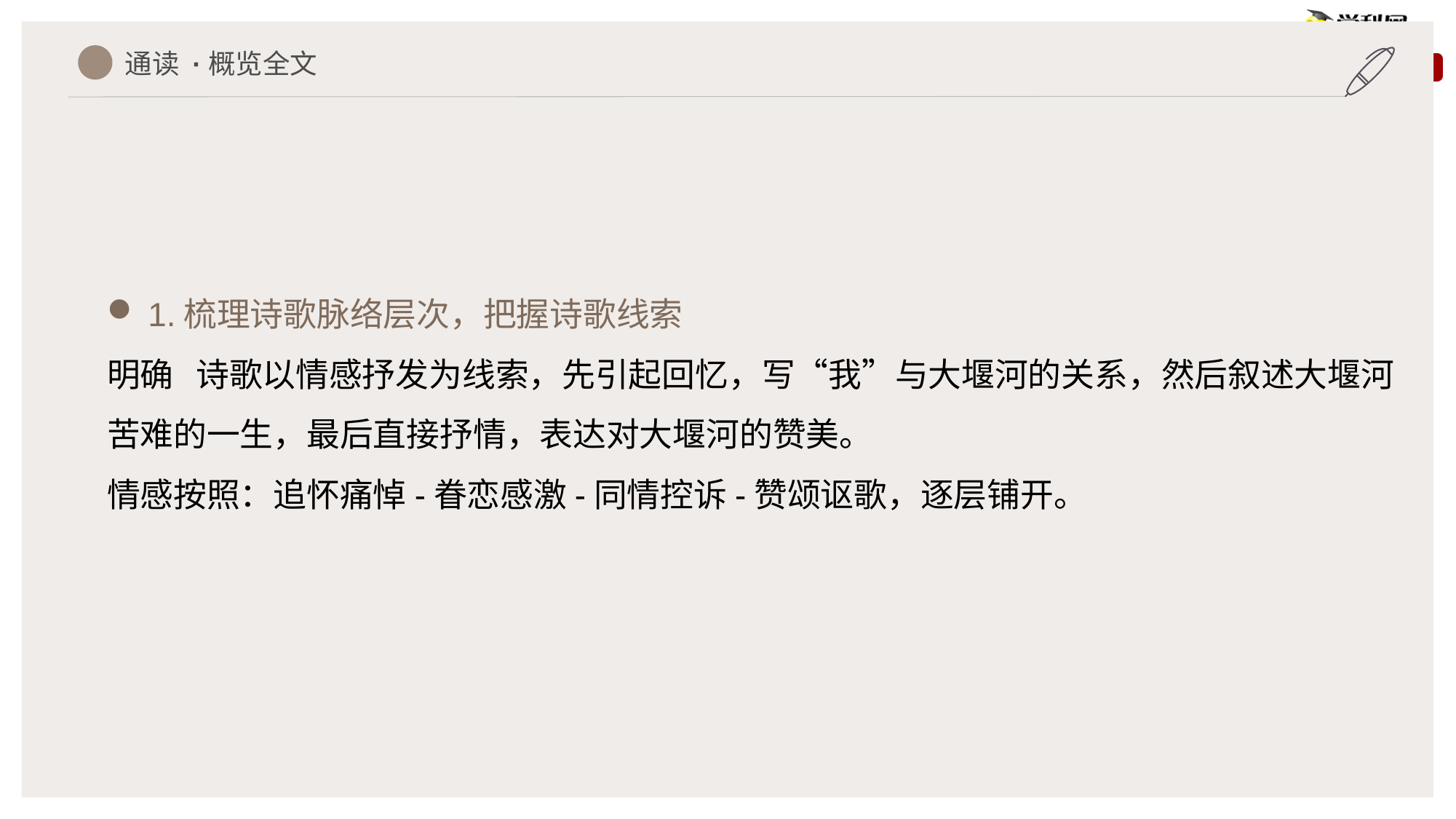

通读 ·概览全文

1.梳理诗歌脉络层次，把握诗歌线索
明确   诗歌以情感抒发为线索，先引起回忆，写“我”与大堰河的关系，然后叙述大堰河苦难的一生，最后直接抒情，表达对大堰河的赞美。
情感按照：追怀痛悼-眷恋感激-同情控诉-赞颂讴歌，逐层铺开。